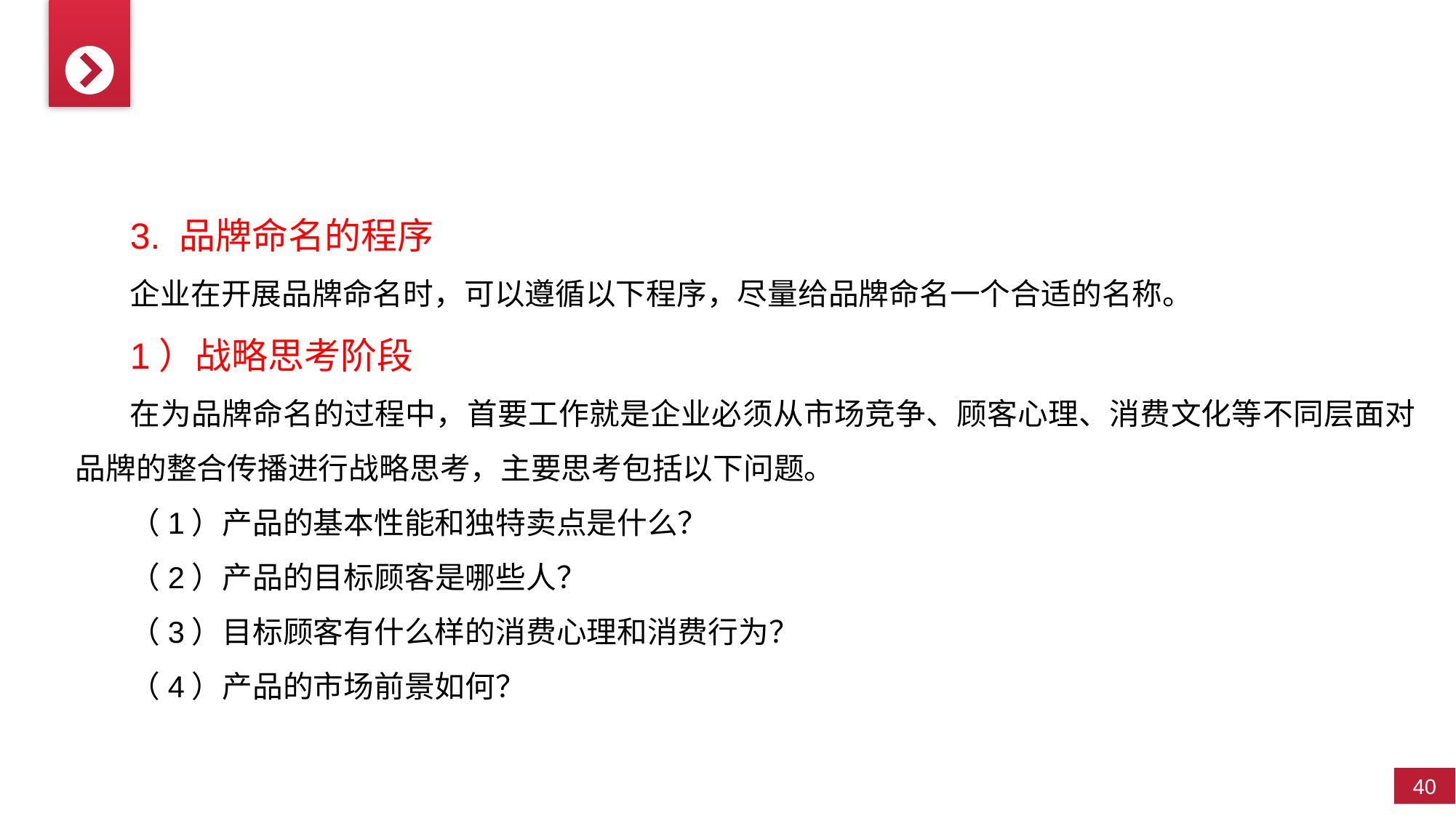

3. 品牌命名的程序
企业在开展品牌命名时，可以遵循以下程序，尽量给品牌命名一个合适的名称。
1）战略思考阶段
在为品牌命名的过程中，首要工作就是企业必须从市场竞争、顾客心理、消费文化等不同层面对品牌的整合传播进行战略思考，主要思考包括以下问题。
（1）产品的基本性能和独特卖点是什么？
（2）产品的目标顾客是哪些人？
（3）目标顾客有什么样的消费心理和消费行为？
（4）产品的市场前景如何？